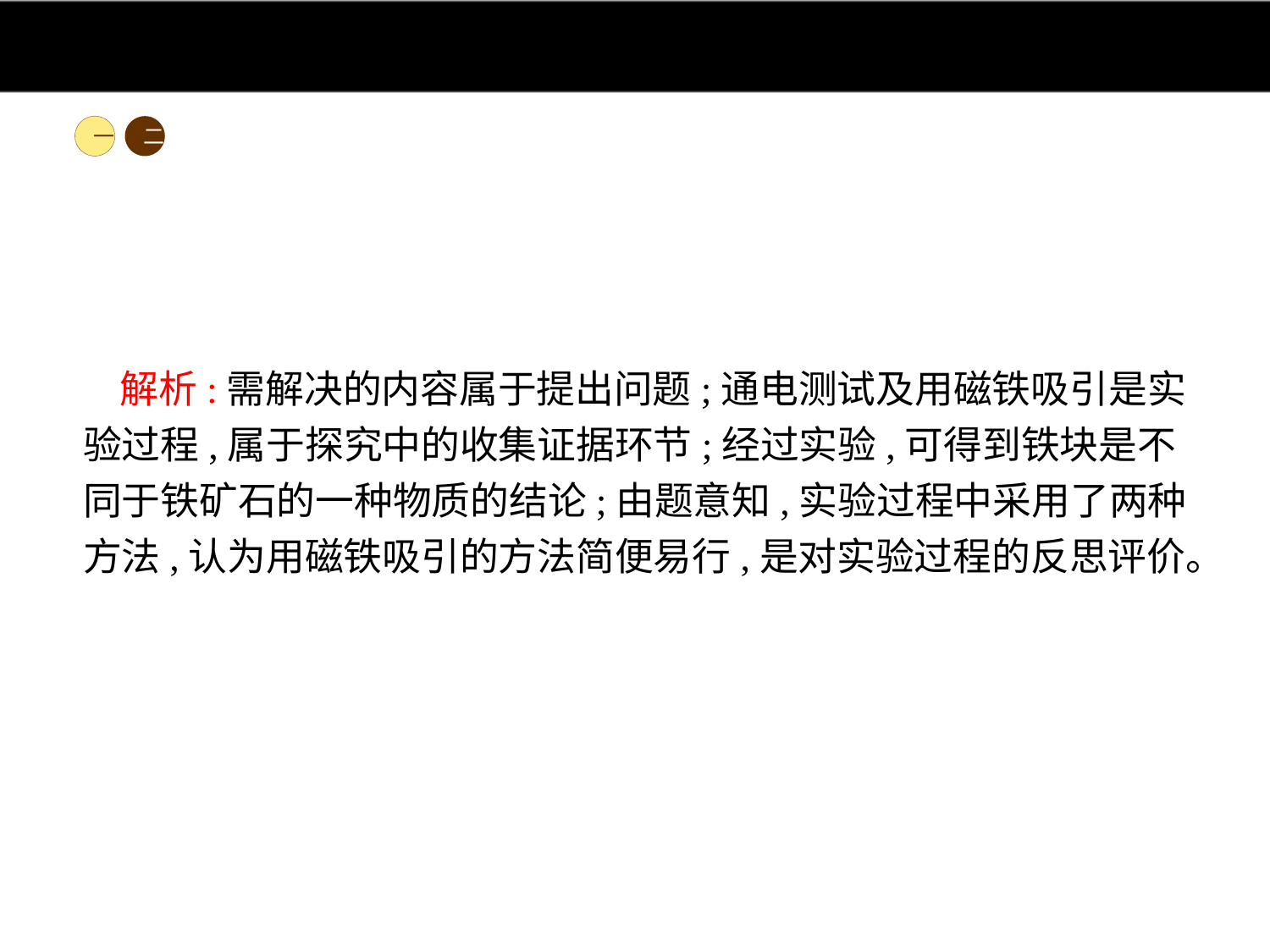

一
二
解析:需解决的内容属于提出问题;通电测试及用磁铁吸引是实验过程,属于探究中的收集证据环节;经过实验,可得到铁块是不同于铁矿石的一种物质的结论;由题意知,实验过程中采用了两种方法,认为用磁铁吸引的方法简便易行,是对实验过程的反思评价。
答案:(1)　(2)(4)　(3)　(5)